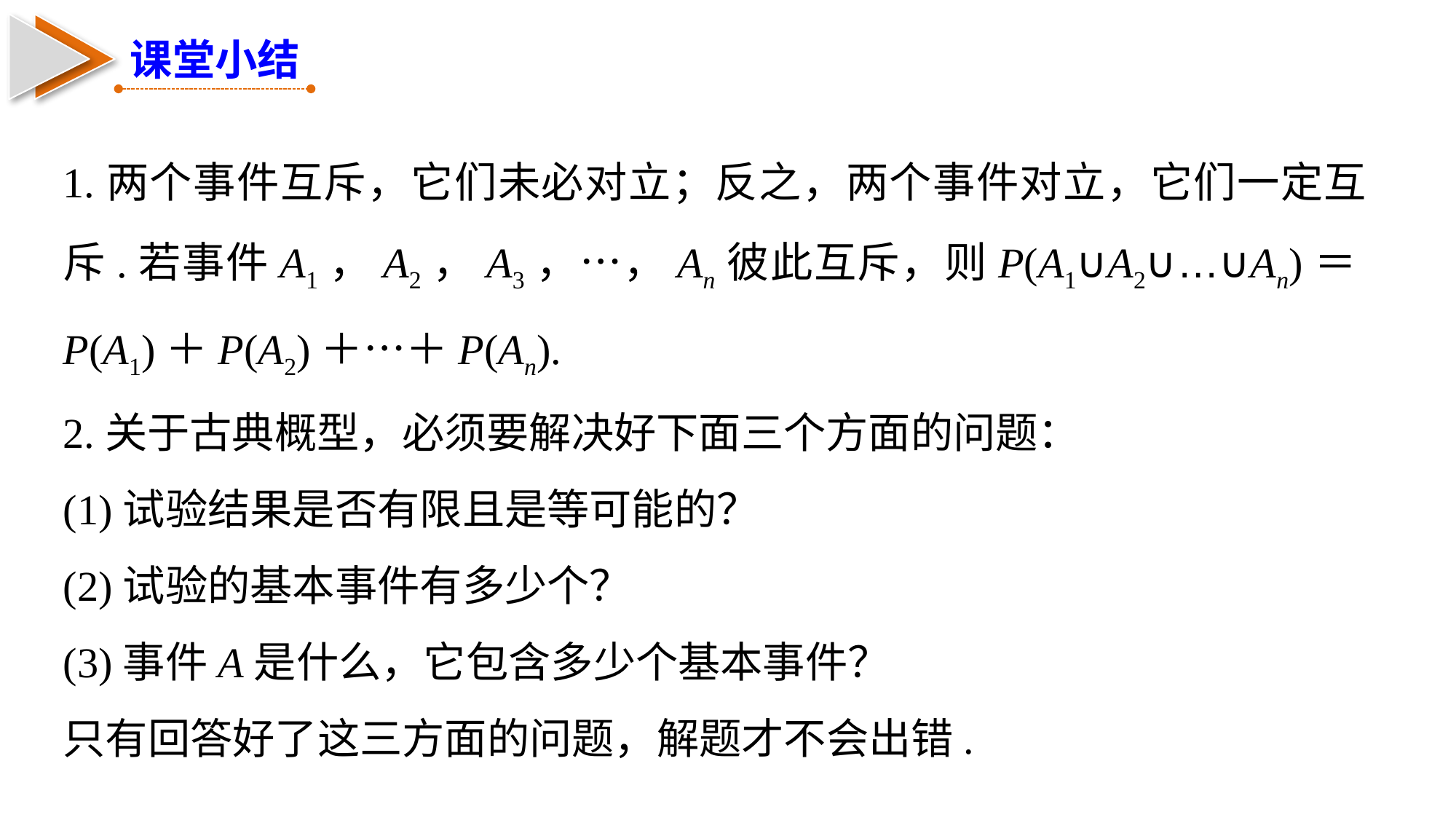

课堂小结
1.两个事件互斥，它们未必对立；反之，两个事件对立，它们一定互斥.若事件A1，A2，A3，…，An彼此互斥，则P(A1∪A2∪…∪An)＝P(A1)＋P(A2)＋…＋P(An).
2.关于古典概型，必须要解决好下面三个方面的问题：
(1)试验结果是否有限且是等可能的？
(2)试验的基本事件有多少个？
(3)事件A是什么，它包含多少个基本事件？
只有回答好了这三方面的问题，解题才不会出错.